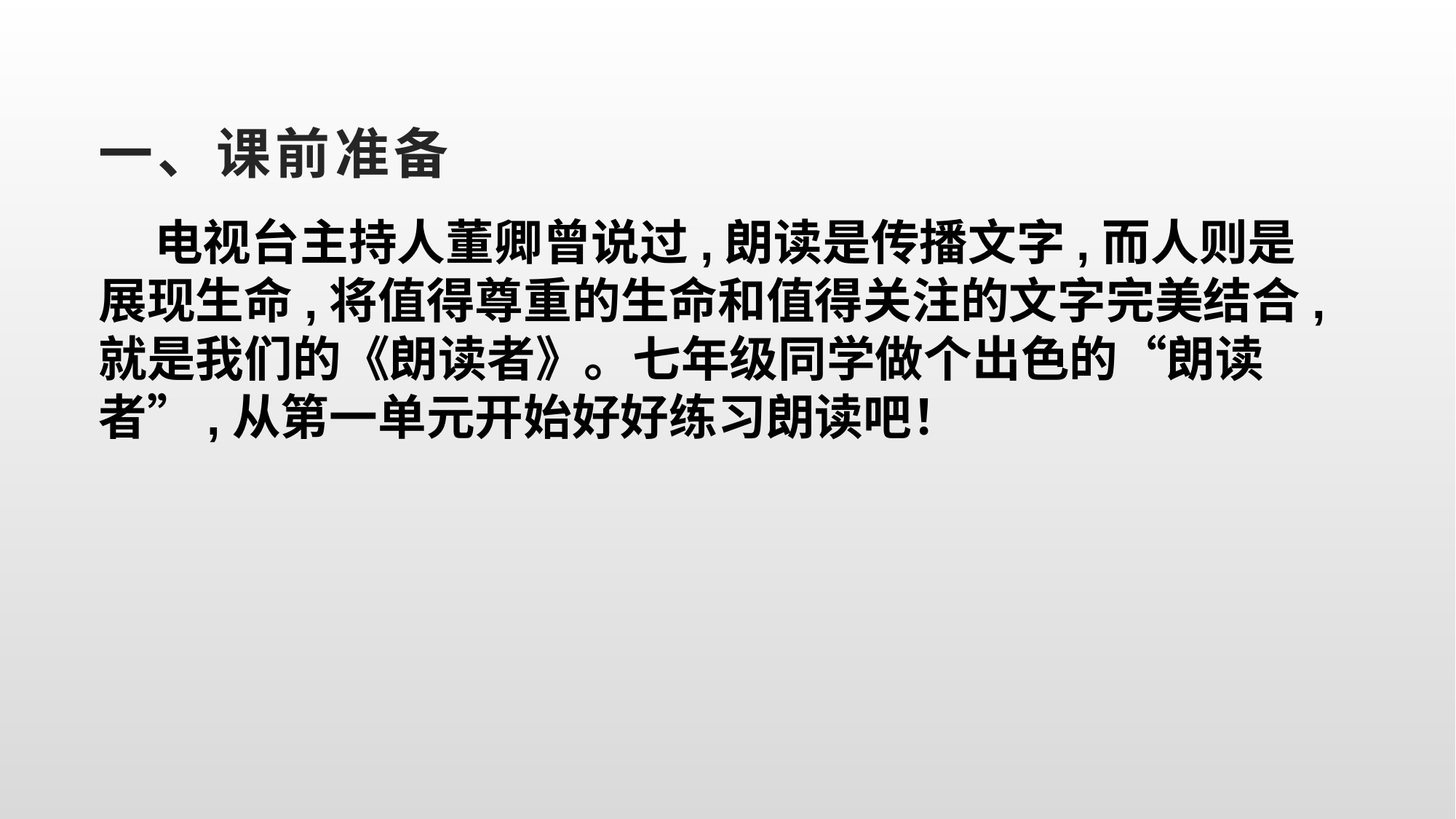

# 一、课前准备
    电视台主持人董卿曾说过,朗读是传播文字,而人则是展现生命,将值得尊重的生命和值得关注的文字完美结合,就是我们的《朗读者》。七年级同学做个出色的“朗读者”,从第一单元开始好好练习朗读吧！